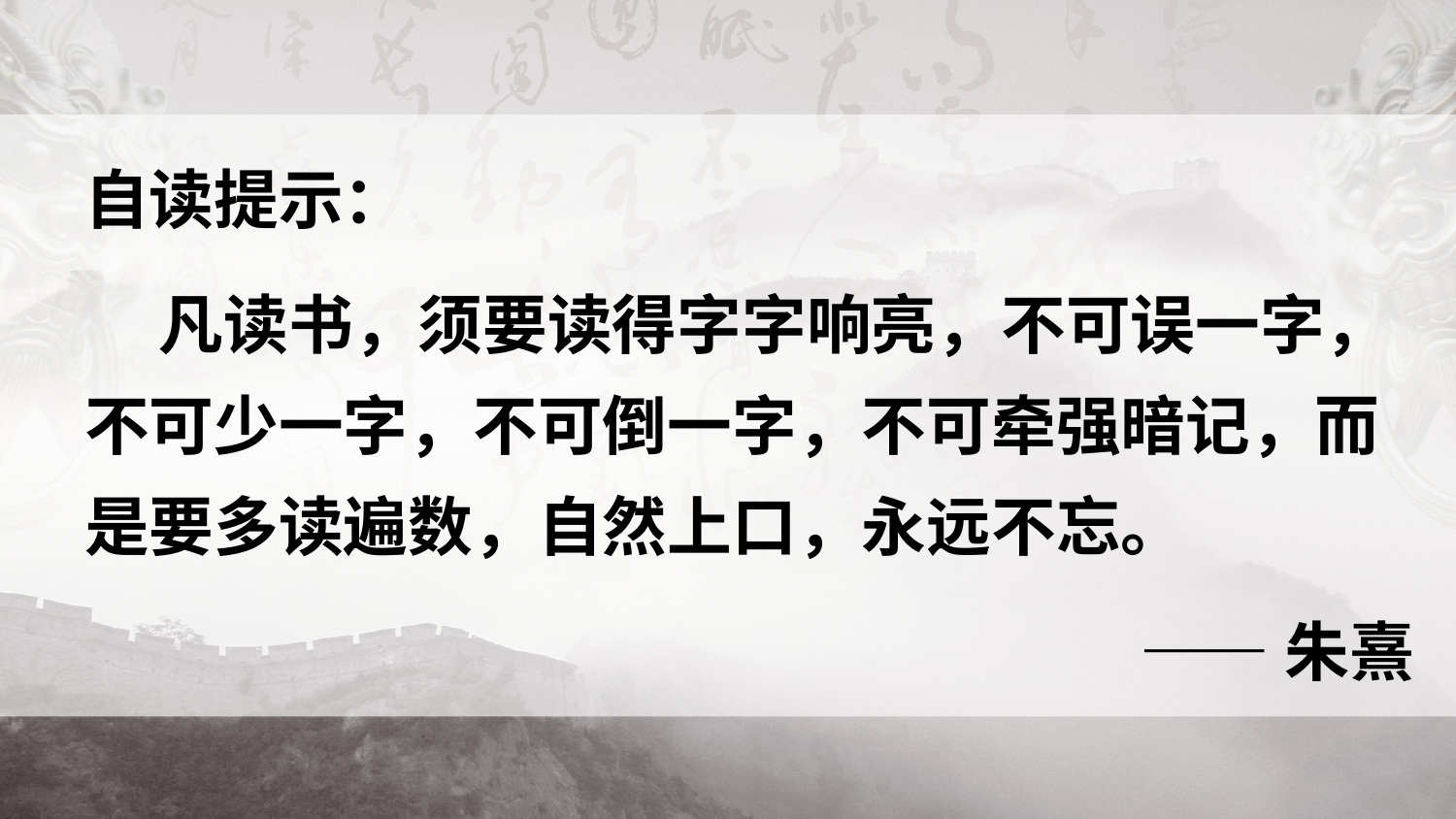

自读提示：
    凡读书，须要读得字字响亮，不可误一字，不可少一字，不可倒一字，不可牵强暗记，而是要多读遍数，自然上口，永远不忘。
——朱熹